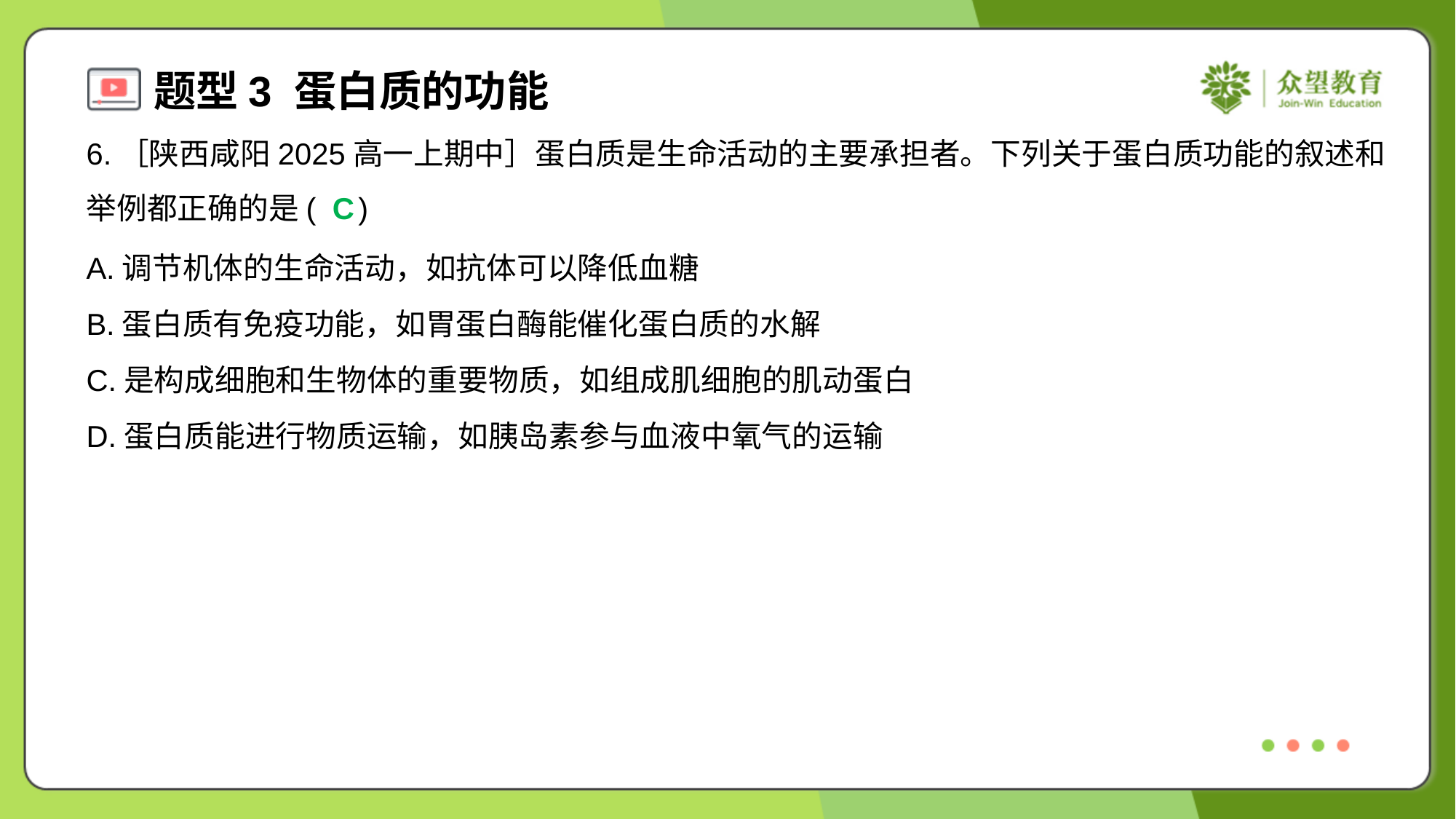

6.［陕西咸阳2025高一上期中］蛋白质是生命活动的主要承担者。下列关于蛋白质功能的叙述和
举例都正确的是(     )
C
A.调节机体的生命活动，如抗体可以降低血糖
B.蛋白质有免疫功能，如胃蛋白酶能催化蛋白质的水解
C.是构成细胞和生物体的重要物质，如组成肌细胞的肌动蛋白
D.蛋白质能进行物质运输，如胰岛素参与血液中氧气的运输